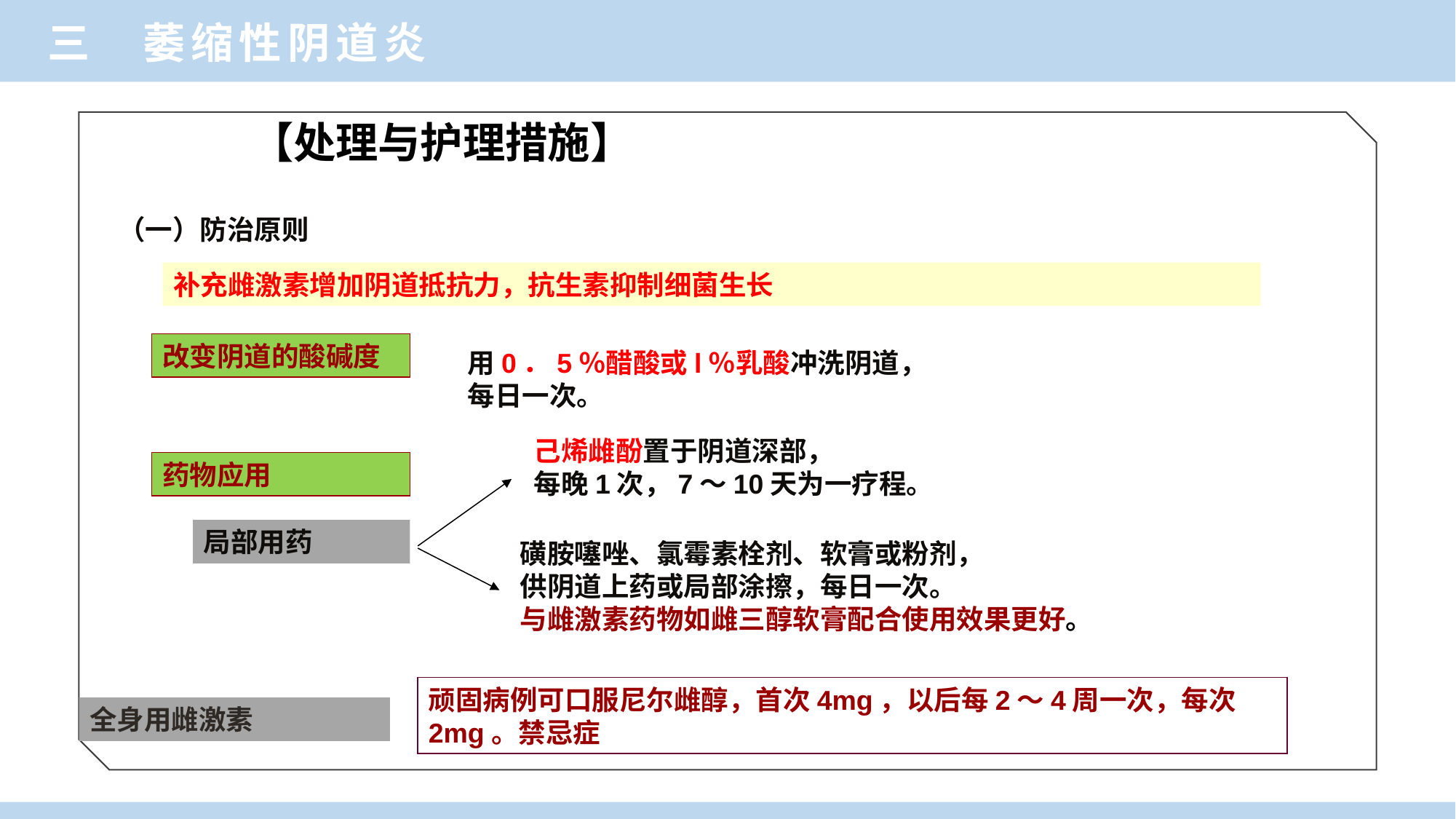

三   萎缩性阴道炎

【处理与护理措施】
（一）防治原则
补充雌激素增加阴道抵抗力，抗生素抑制细菌生长
改变阴道的酸碱度
用0．5％醋酸或l％乳酸冲洗阴道，
每日一次。
己烯雌酚置于阴道深部，
每晚1次，7～10天为一疗程。

药物应用
局部用药
磺胺噻唑、氯霉素栓剂、软膏或粉剂，
供阴道上药或局部涂擦，每日一次。
与雌激素药物如雌三醇软膏配合使用效果更好。

顽固病例可口服尼尔雌醇，首次4mg，以后每2～4周一次，每次2mg。禁忌症
全身用雌激素